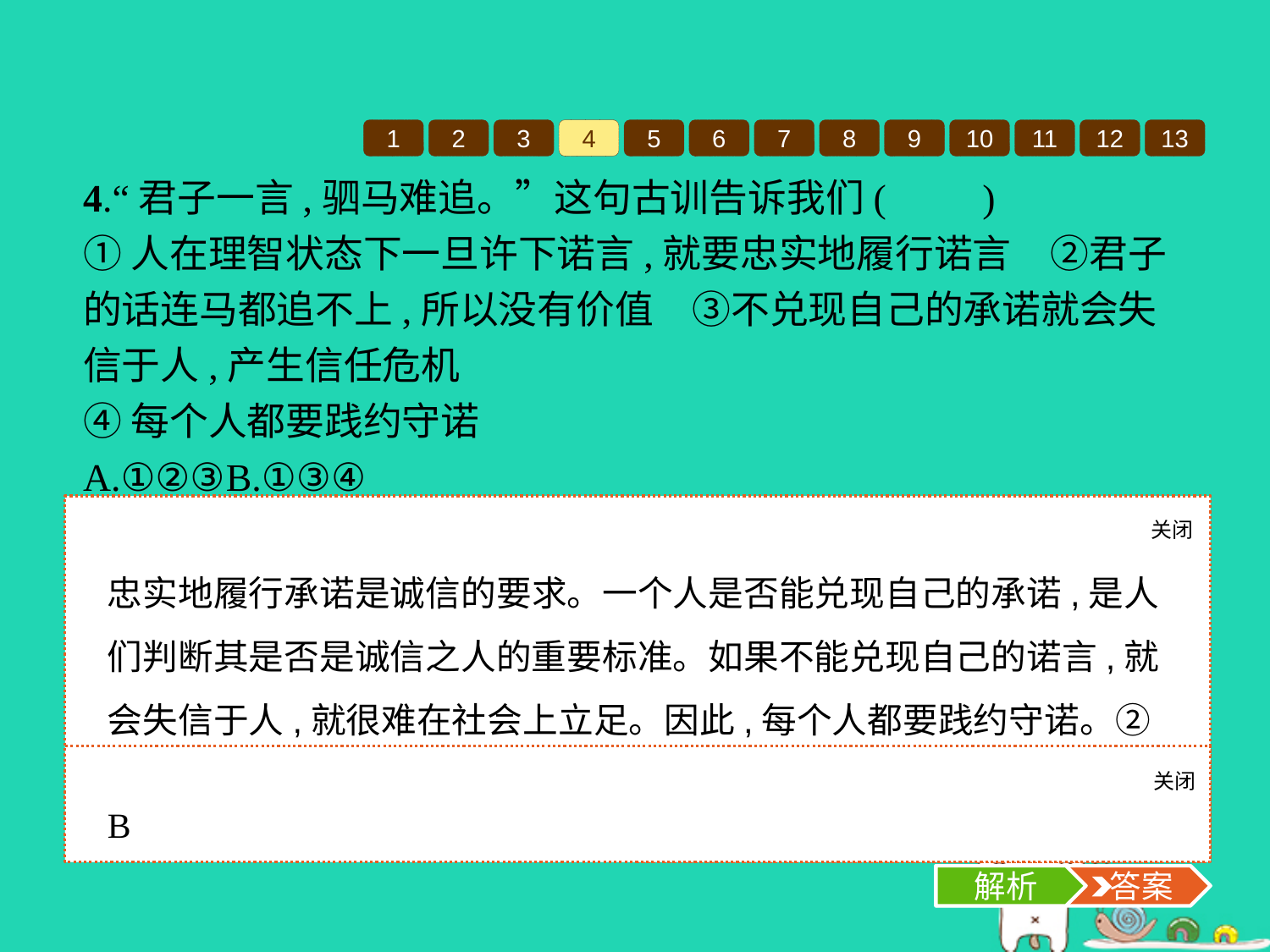

1
2
3
4
5
6
7
8
9
10
11
12
13
4.“君子一言,驷马难追。”这句古训告诉我们(　　)
①人在理智状态下一旦许下诺言,就要忠实地履行诺言　②君子的话连马都追不上,所以没有价值　③不兑现自己的承诺就会失信于人,产生信任危机
④每个人都要践约守诺
A.①②③	B.①③④
C.②③④	D.①②③④

关闭
解析

忠实地履行承诺是诚信的要求。一个人是否能兑现自己的承诺,是人们判断其是否是诚信之人的重要标准。如果不能兑现自己的诺言,就会失信于人,就很难在社会上立足。因此,每个人都要践约守诺。②曲解了古训的本意。故选B项。

关闭
解析
  答案

B
解析
  答案